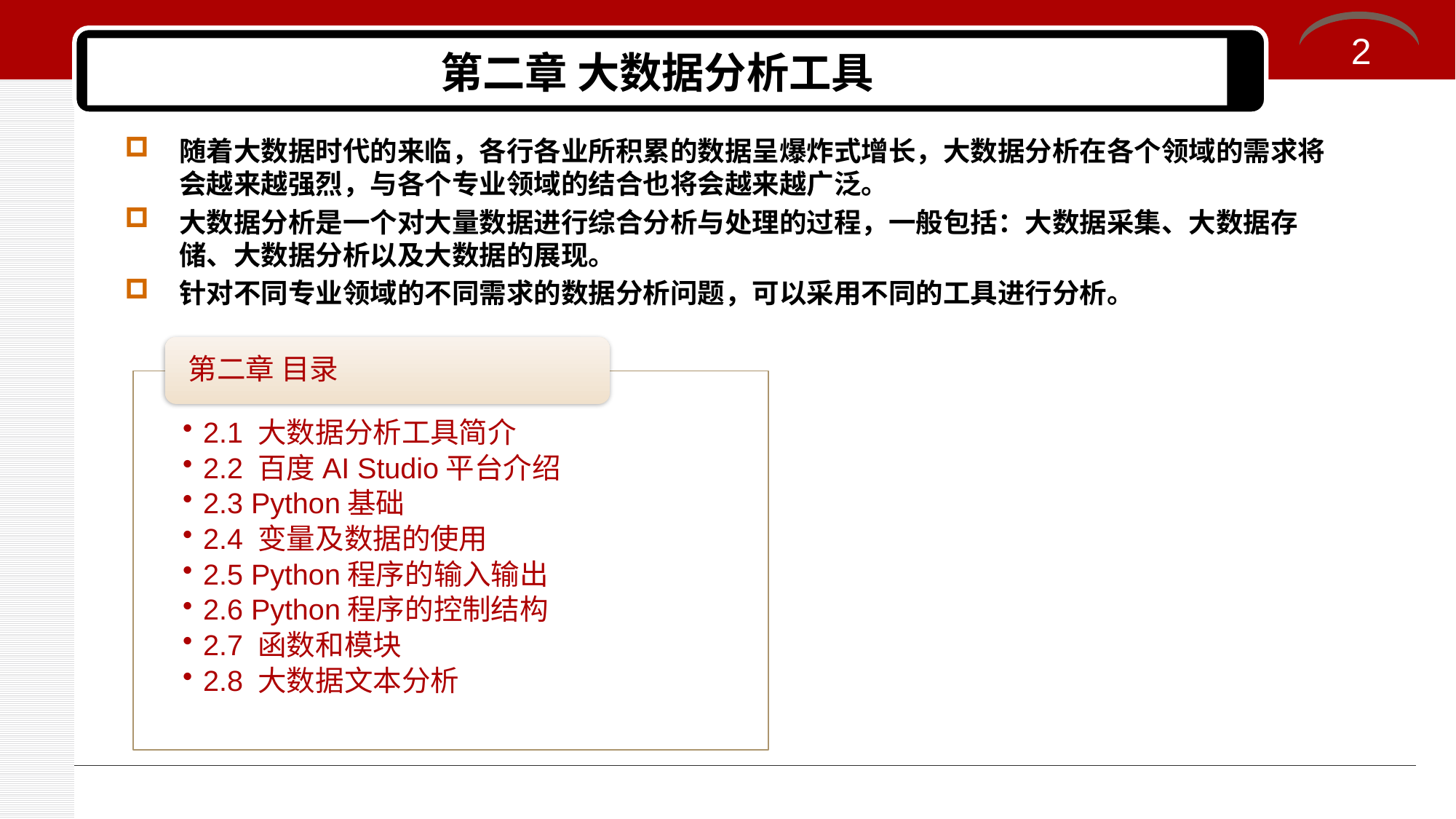

2
# 第二章 大数据分析工具
随着大数据时代的来临，各行各业所积累的数据呈爆炸式增长，大数据分析在各个领域的需求将会越来越强烈，与各个专业领域的结合也将会越来越广泛。
大数据分析是一个对大量数据进行综合分析与处理的过程，一般包括：大数据采集、大数据存储、大数据分析以及大数据的展现。
针对不同专业领域的不同需求的数据分析问题，可以采用不同的工具进行分析。

2.1 大数据分析工具简介
2.2 百度AI Studio平台介绍
2.3 Python基础
2.4 变量及数据的使用
2.5 Python程序的输入输出
2.6 Python程序的控制结构
2.7 函数和模块
2.8 大数据文本分析
第二章 目录